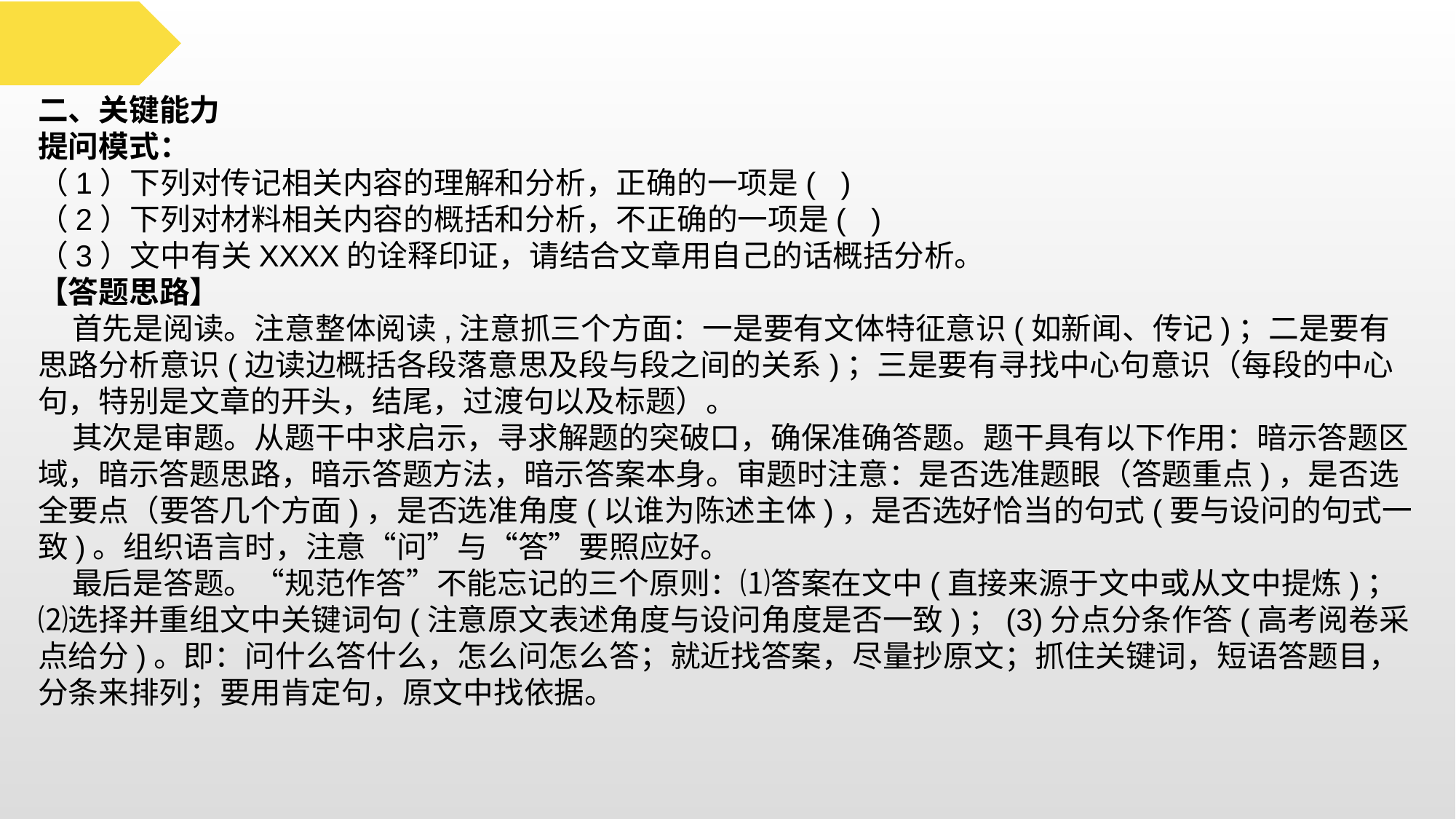

二、关键能力
提问模式：
（1）下列对传记相关内容的理解和分析，正确的一项是(   )
（2）下列对材料相关内容的概括和分析，不正确的一项是(   )
（3）文中有关XXXX的诠释印证，请结合文章用自己的话概括分析。
【答题思路】
    首先是阅读。注意整体阅读,注意抓三个方面：一是要有文体特征意识(如新闻、传记)；二是要有思路分析意识(边读边概括各段落意思及段与段之间的关系)；三是要有寻找中心句意识（每段的中心句，特别是文章的开头，结尾，过渡句以及标题）。
    其次是审题。从题干中求启示，寻求解题的突破口，确保准确答题。题干具有以下作用：暗示答题区域，暗示答题思路，暗示答题方法，暗示答案本身。审题时注意：是否选准题眼（答题重点)，是否选全要点（要答几个方面)，是否选准角度(以谁为陈述主体)，是否选好恰当的句式(要与设问的句式一致)。组织语言时，注意“问”与“答”要照应好。
    最后是答题。“规范作答”不能忘记的三个原则：⑴答案在文中(直接来源于文中或从文中提炼)；⑵选择并重组文中关键词句(注意原文表述角度与设问角度是否一致)；(3)分点分条作答(高考阅卷采点给分)。即：问什么答什么，怎么问怎么答；就近找答案，尽量抄原文；抓住关键词，短语答题目，分条来排列；要用肯定句，原文中找依据。